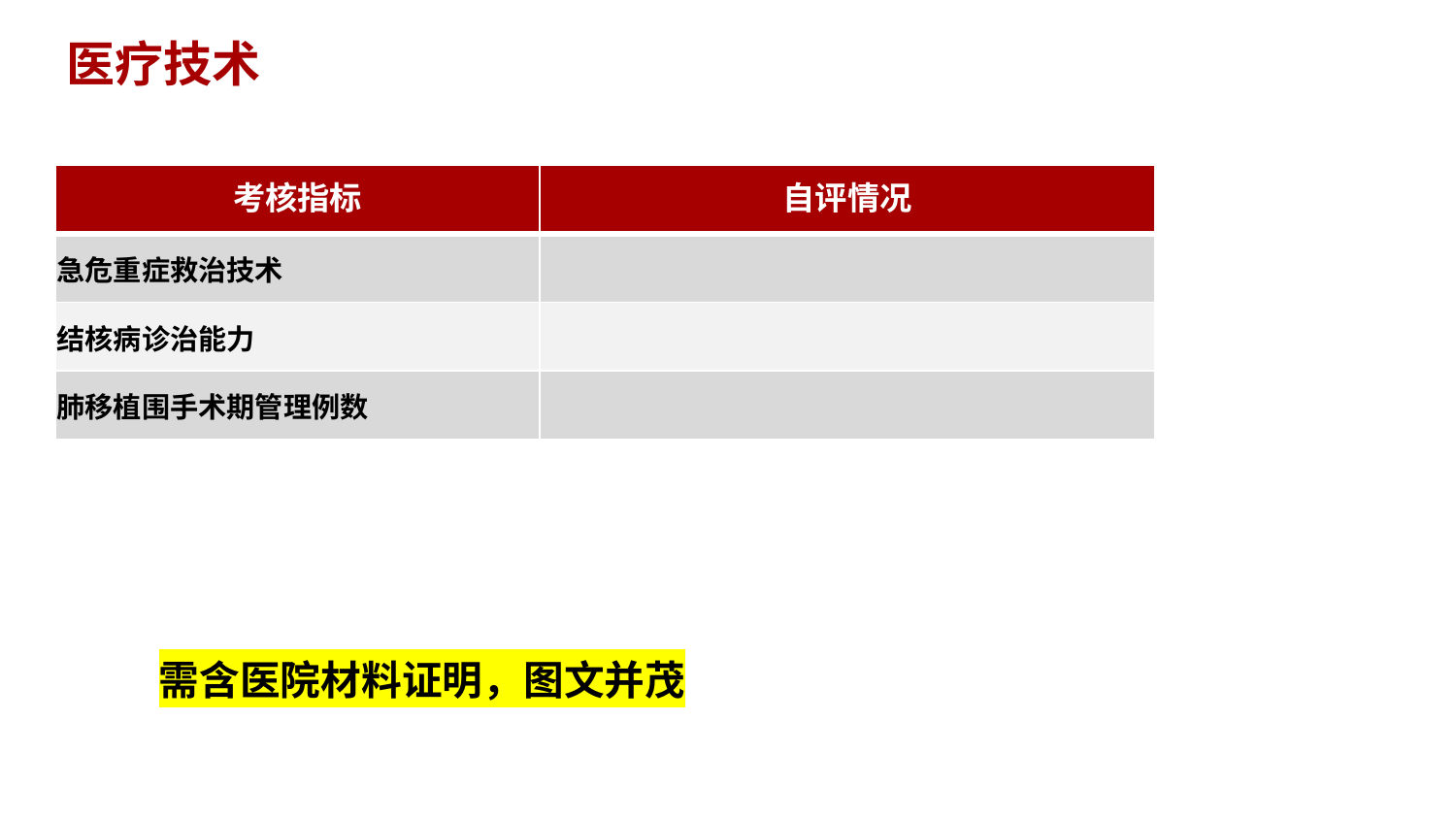

# 医疗技术
| 考核指标 | 自评情况 |
| --- | --- |
| 急危重症救治技术 |  |
| 结核病诊治能力 |  |
| 肺移植围手术期管理例数 |  |
需含医院材料证明，图文并茂